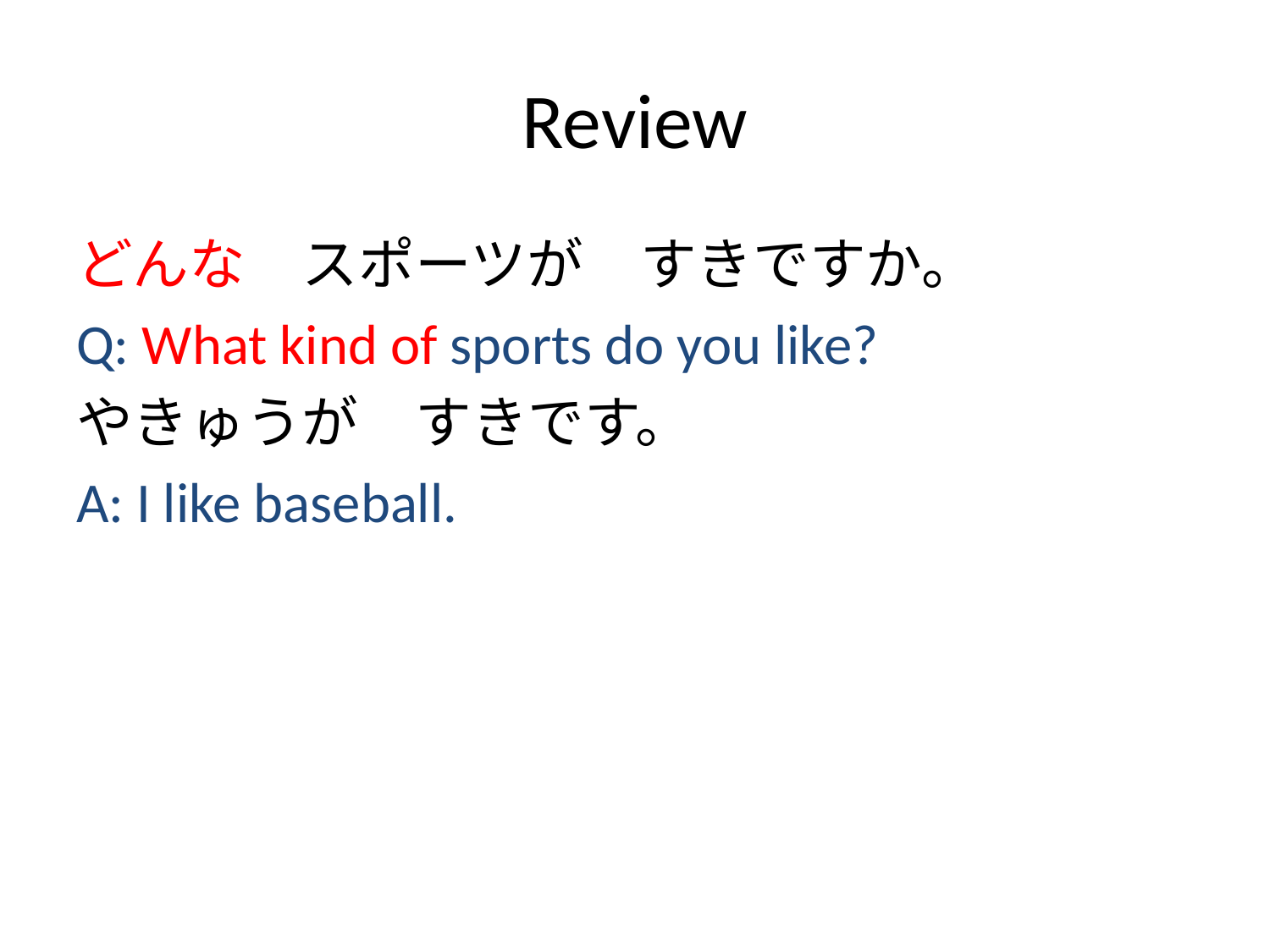

# Review
どんな　スポーツが　すきですか。
Q: What kind of sports do you like?
やきゅうが　すきです。
A: I like baseball.